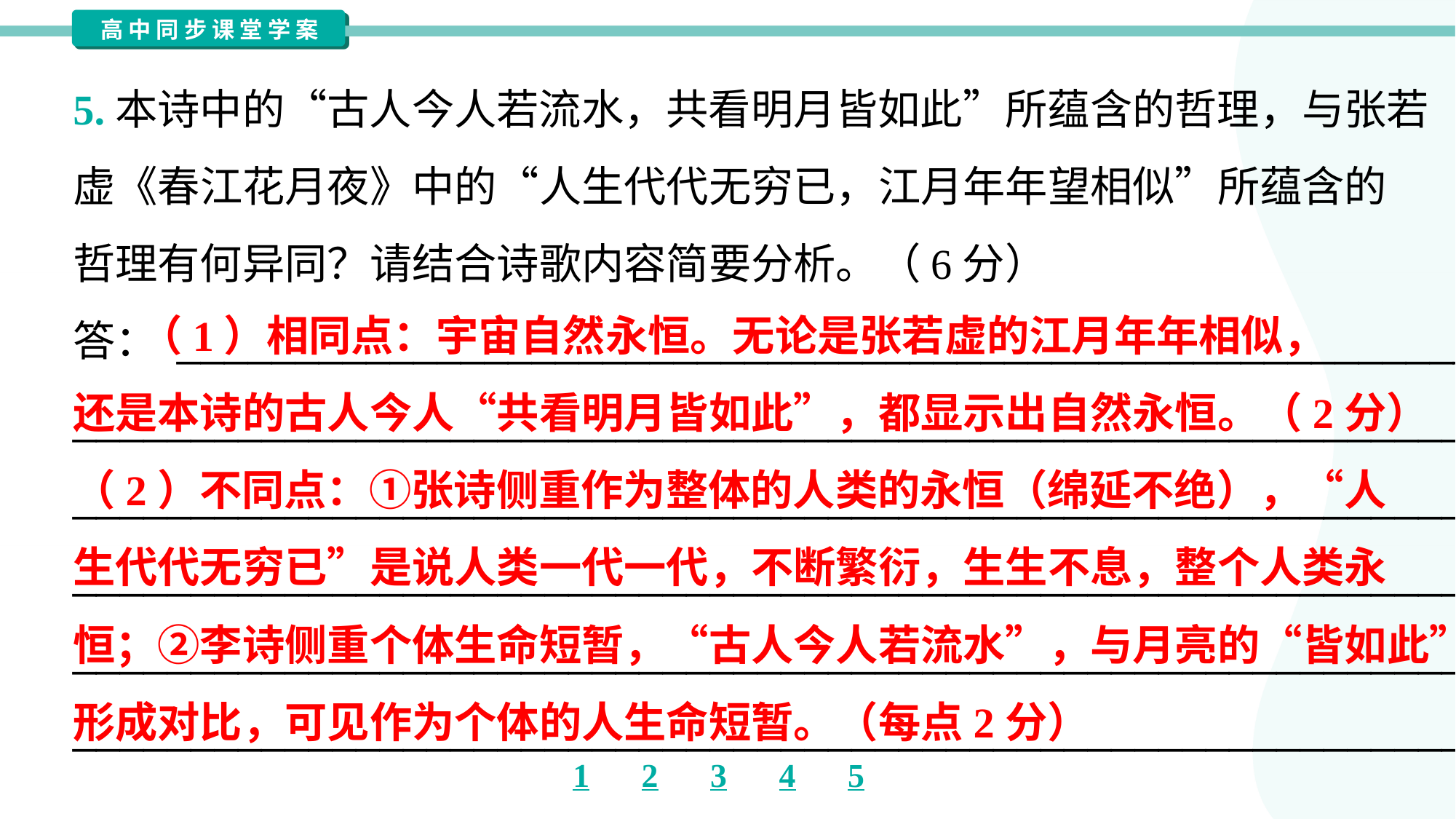

5.本诗中的“古人今人若流水，共看明月皆如此”所蕴含的哲理，与张若
虚《春江花月夜》中的“人生代代无穷已，江月年年望相似”所蕴含的
哲理有何异同？请结合诗歌内容简要分析。（6分）
答： ________________________________________________________
_____________________________________________________________
_____________________________________________________________
_____________________________________________________________
_____________________________________________________________
_____________________________________________________________
      （1）相同点：宇宙自然永恒。无论是张若虚的江月年年相似，
还是本诗的古人今人“共看明月皆如此”，都显示出自然永恒。（2分）
（2）不同点：①张诗侧重作为整体的人类的永恒（绵延不绝），“人
生代代无穷已”是说人类一代一代，不断繁衍，生生不息，整个人类永
恒；②李诗侧重个体生命短暂，“古人今人若流水”，与月亮的“皆如此”
形成对比，可见作为个体的人生命短暂。（每点2分）